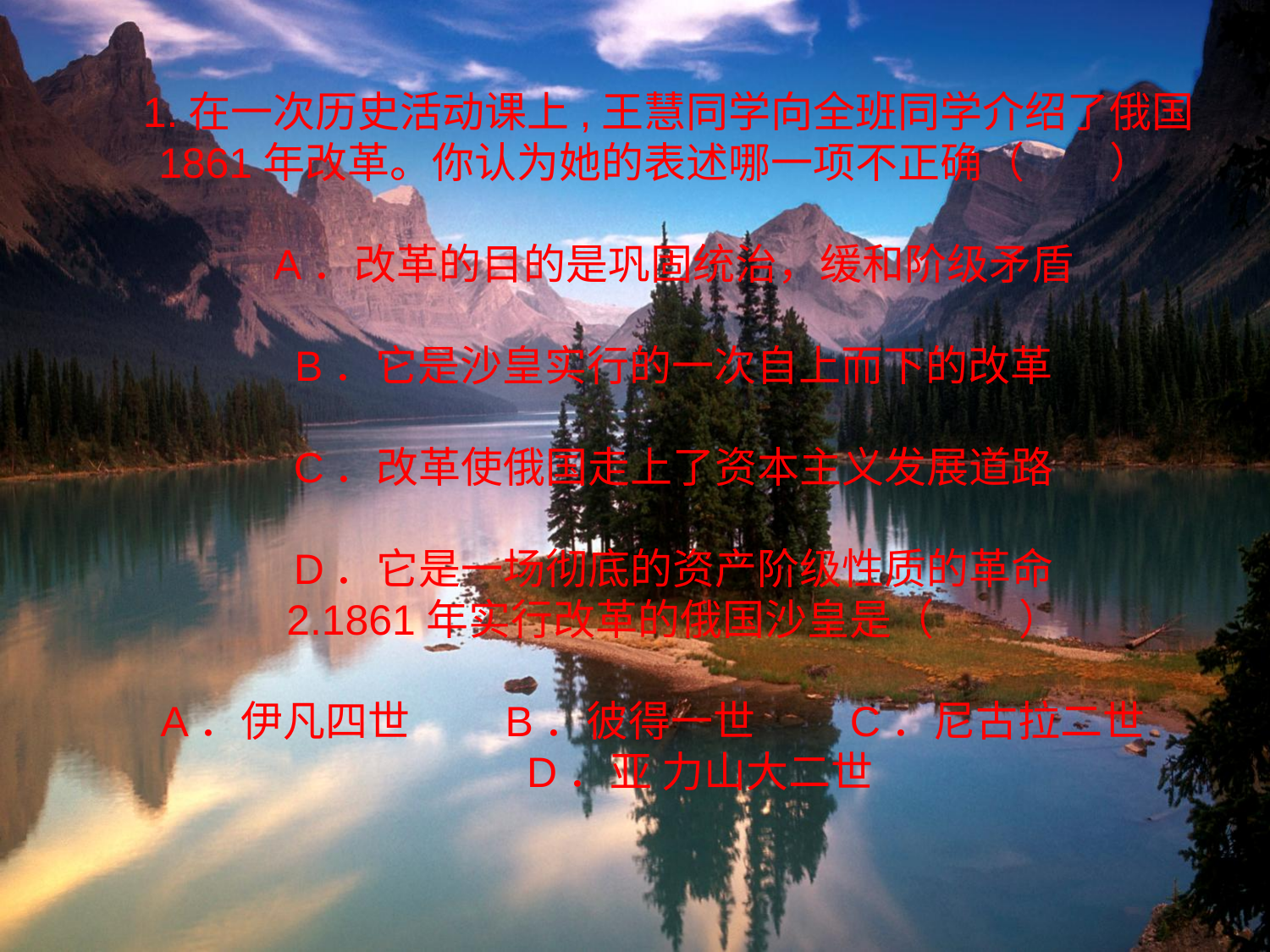

1.在一次历史活动课上,王慧同学向全班同学介绍了俄国1861年改革。你认为她的表述哪一项不正确（　　）

A．改革的目的是巩固统治，缓和阶级矛盾

B．它是沙皇实行的一次自上而下的改革

C．改革使俄国走上了资本主义发展道路

D．它是一场彻底的资产阶级性质的革命
2.1861年实行改革的俄国沙皇是（　　）

A．伊凡四世　　B．彼得一世　　C．尼古拉二世
　D．亚 力山大二世